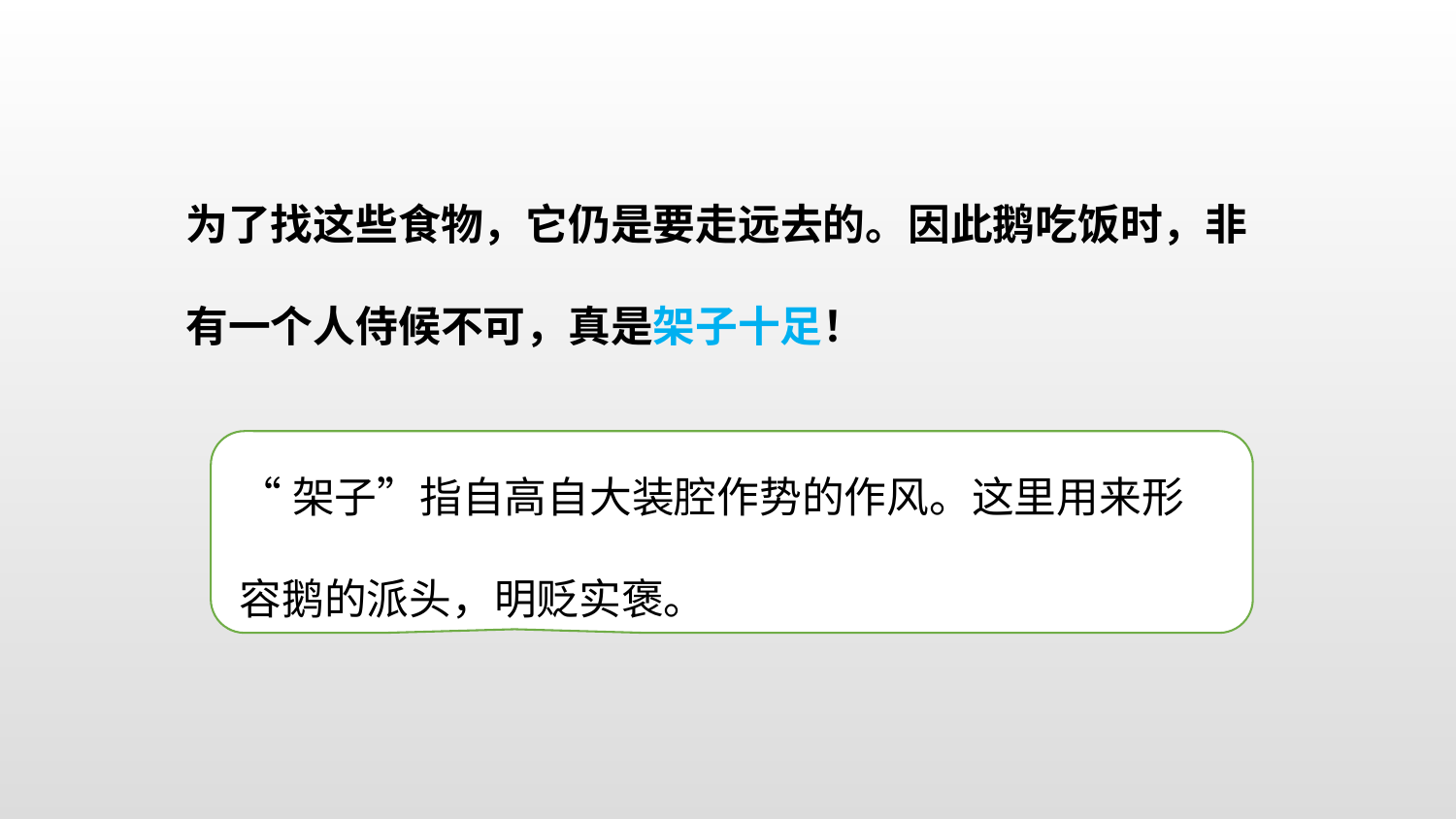

为了找这些食物，它仍是要走远去的。因此鹅吃饭时，非有一个人侍候不可，真是架子十足！
“架子”指自高自大装腔作势的作风。这里用来形容鹅的派头，明贬实褒。